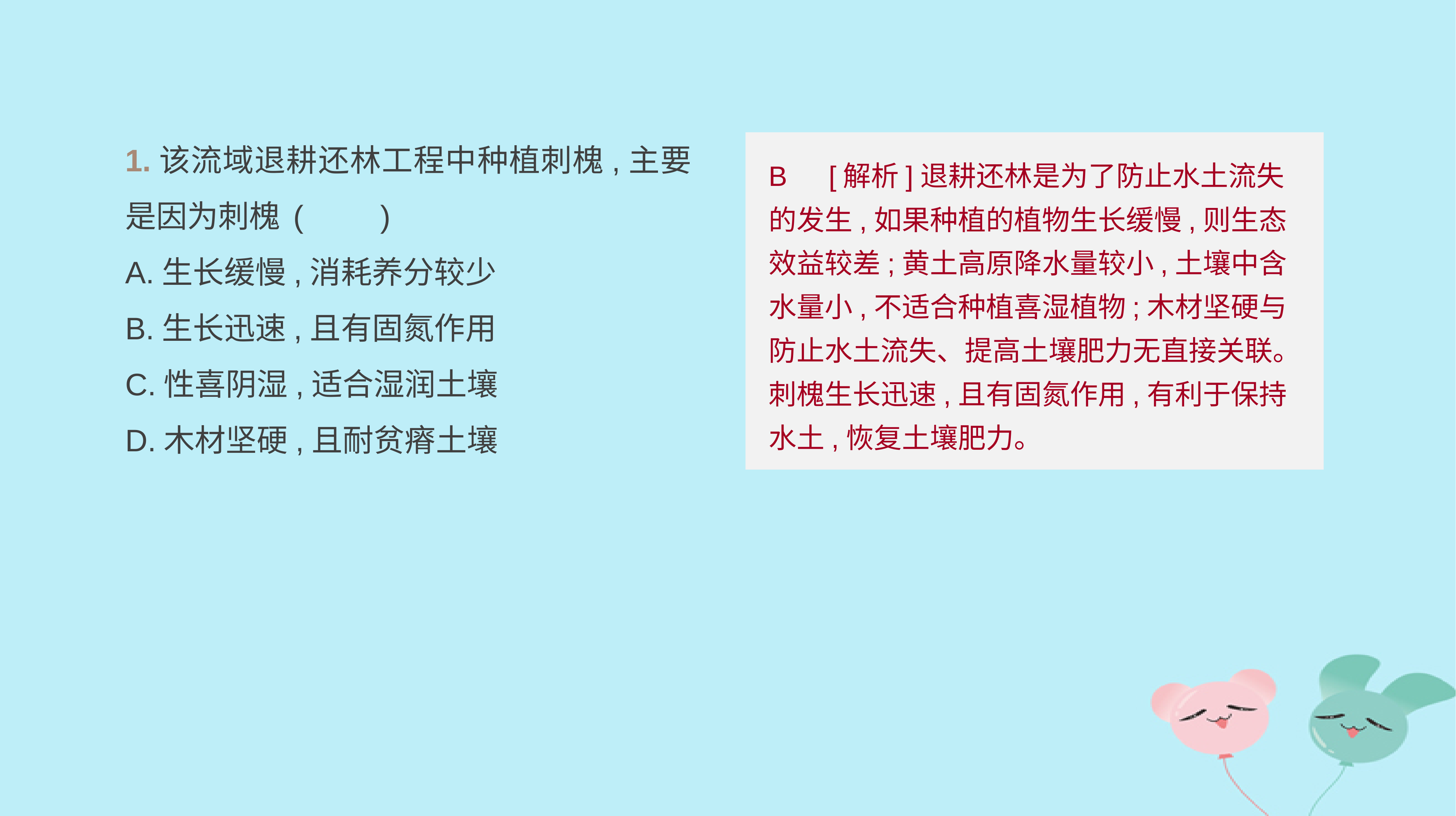

1.该流域退耕还林工程中种植刺槐,主要是因为刺槐	(　　)
A.生长缓慢,消耗养分较少
B.生长迅速,且有固氮作用
C.性喜阴湿,适合湿润土壤
D.木材坚硬,且耐贫瘠土壤

B　[解析]退耕还林是为了防止水土流失的发生,如果种植的植物生长缓慢,则生态效益较差;黄土高原降水量较小,土壤中含水量小,不适合种植喜湿植物;木材坚硬与防止水土流失、提高土壤肥力无直接关联。刺槐生长迅速,且有固氮作用,有利于保持水土,恢复土壤肥力。